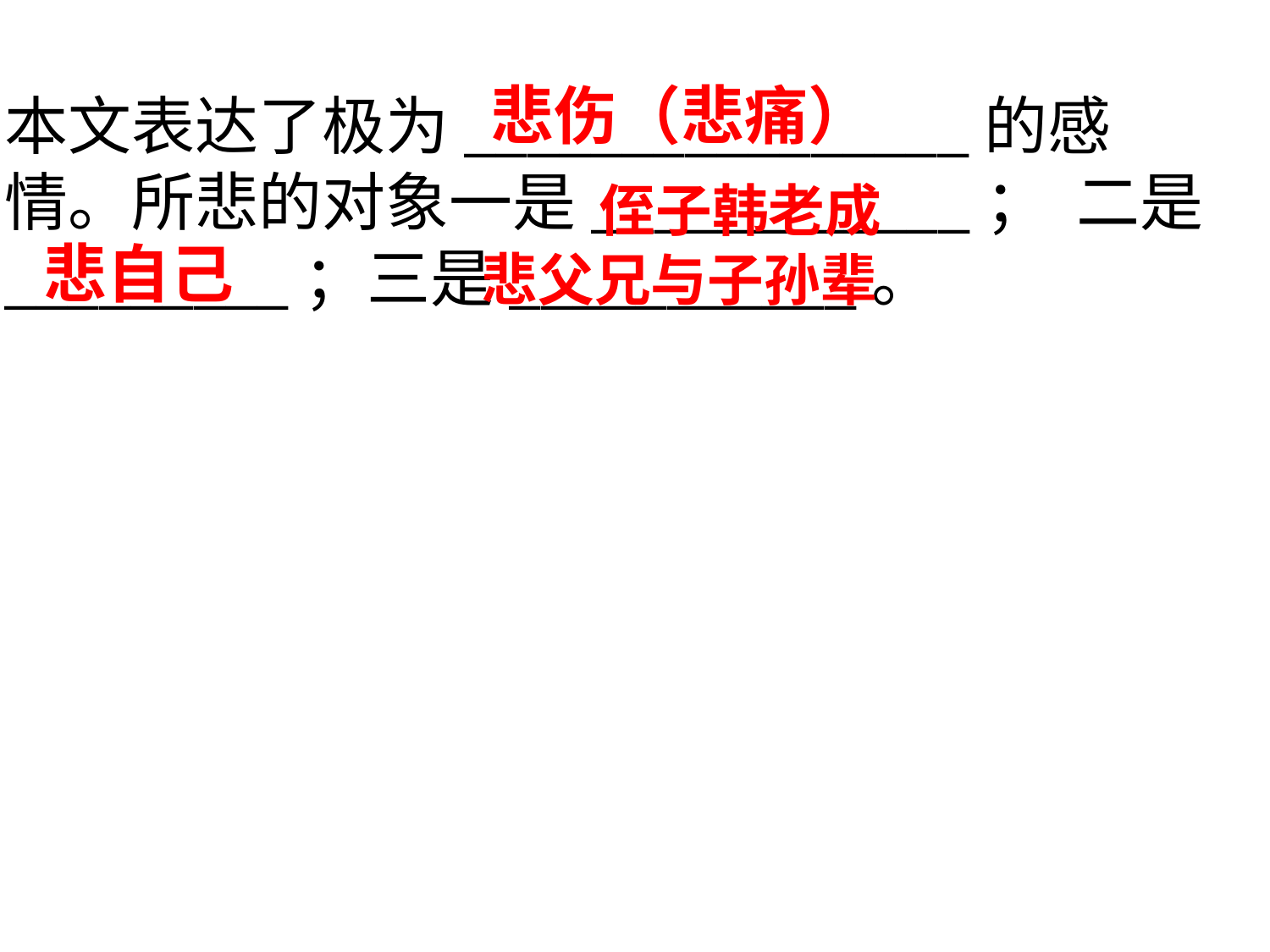

悲伤（悲痛）
本文表达了极为________________的感
情。所悲的对象一是____________；  二是
_________；三是___________。
侄子韩老成
悲自己
悲父兄与子孙辈